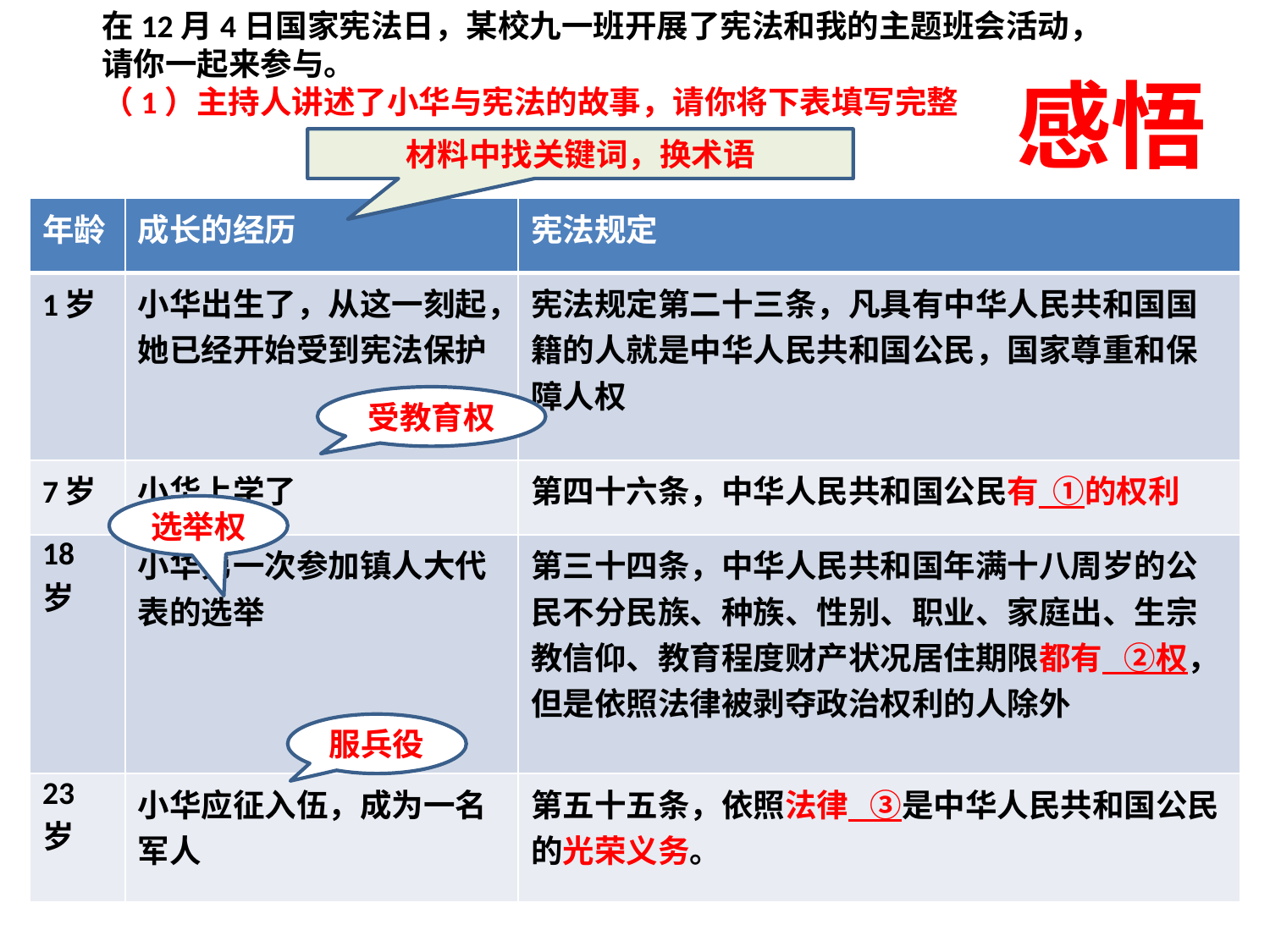

在12月4日国家宪法日，某校九一班开展了宪法和我的主题班会活动，请你一起来参与。
（1）主持人讲述了小华与宪法的故事，请你将下表填写完整
感悟
材料中找关键词，换术语
| 年龄 | 成长的经历 | 宪法规定 |
| --- | --- | --- |
| 1岁 | 小华出生了，从这一刻起，她已经开始受到宪法保护 | 宪法规定第二十三条，凡具有中华人民共和国国籍的人就是中华人民共和国公民，国家尊重和保障人权 |
| 7岁 | 小华上学了 | 第四十六条，中华人民共和国公民有 ①的权利 |
| 18岁 | 小华第一次参加镇人大代表的选举 | 第三十四条，中华人民共和国年满十八周岁的公民不分民族、种族、性别、职业、家庭出、生宗教信仰、教育程度财产状况居住期限都有 ②权，但是依照法律被剥夺政治权利的人除外 |
| 23岁 | 小华应征入伍，成为一名军人 | 第五十五条，依照法律 ③是中华人民共和国公民的光荣义务。 |
受教育权
选举权
服兵役